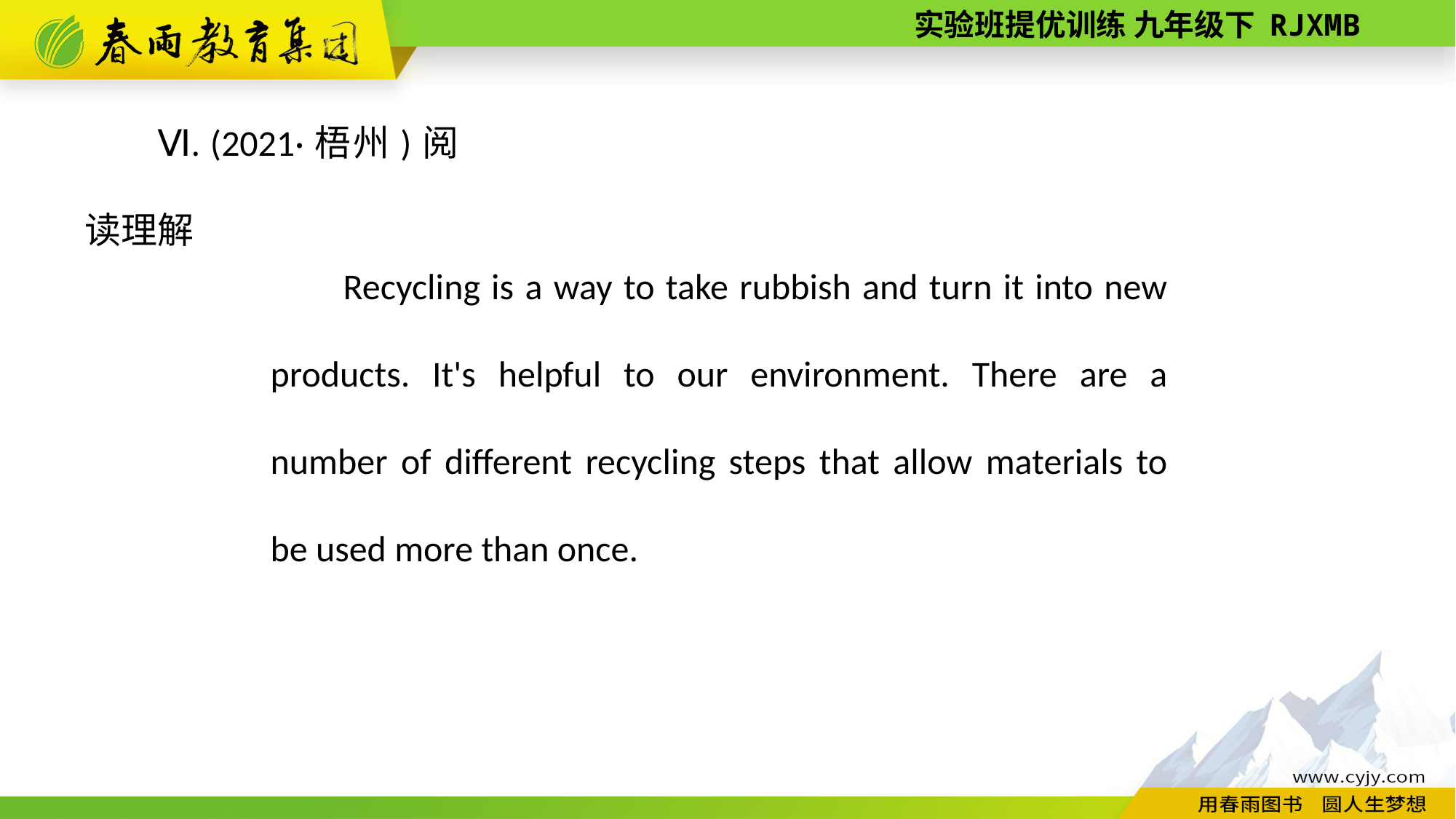

Ⅵ. (2021·梧州)阅读理解
Recycling is a way to take rubbish and turn it into new products. It's helpful to our environment. There are a number of different recycling steps that allow materials to be used more than once.